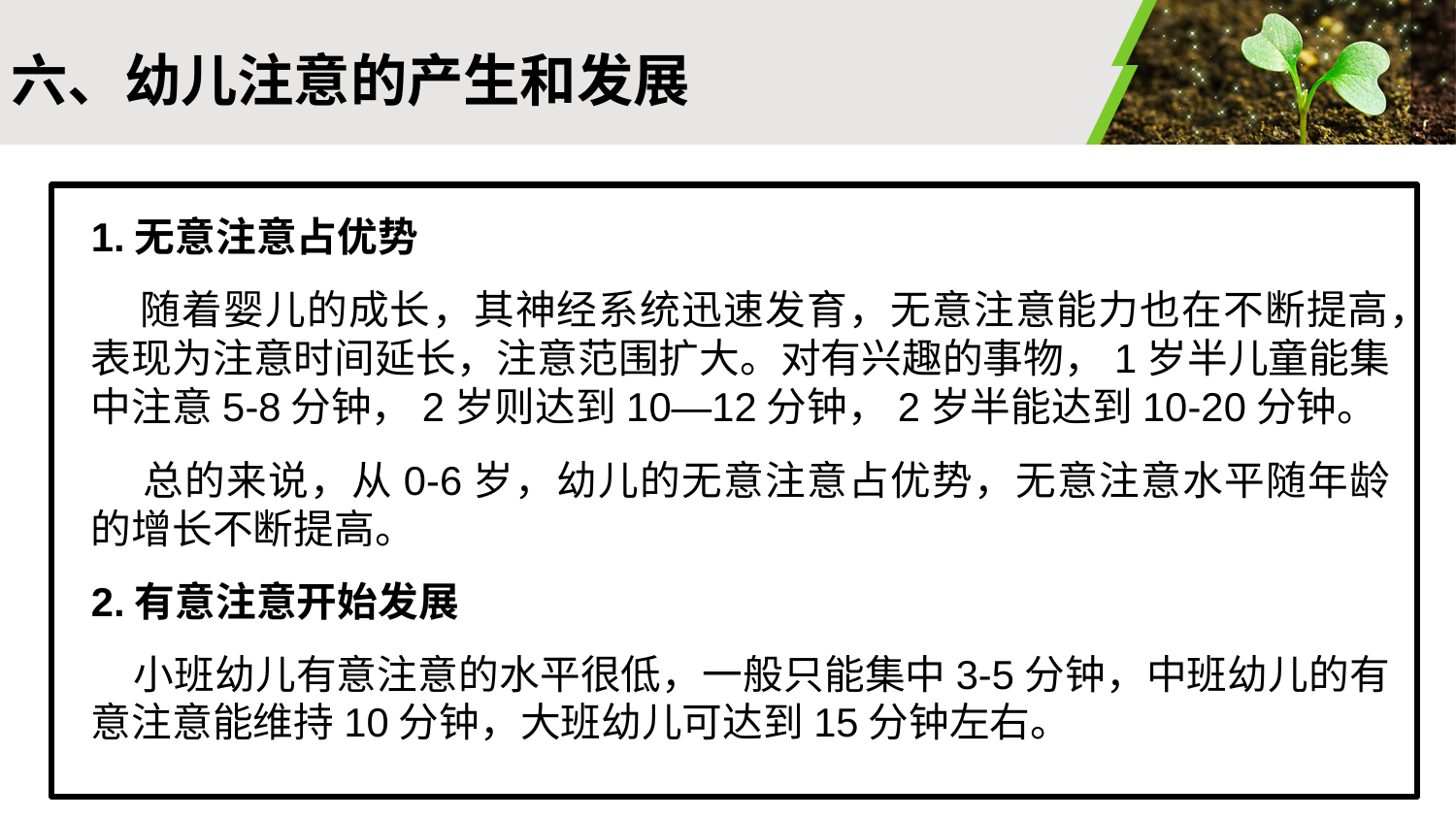

#
六、幼儿注意的产生和发展

1.无意注意占优势
    随着婴儿的成长，其神经系统迅速发育，无意注意能力也在不断提高，表现为注意时间延长，注意范围扩大。对有兴趣的事物，1岁半儿童能集中注意5-8分钟，2岁则达到10—12分钟，2岁半能达到10-20分钟。
    总的来说，从0-6岁，幼儿的无意注意占优势，无意注意水平随年龄的增长不断提高。
2.有意注意开始发展
    小班幼儿有意注意的水平很低，一般只能集中3-5分钟，中班幼儿的有意注意能维持10分钟，大班幼儿可达到15分钟左右。